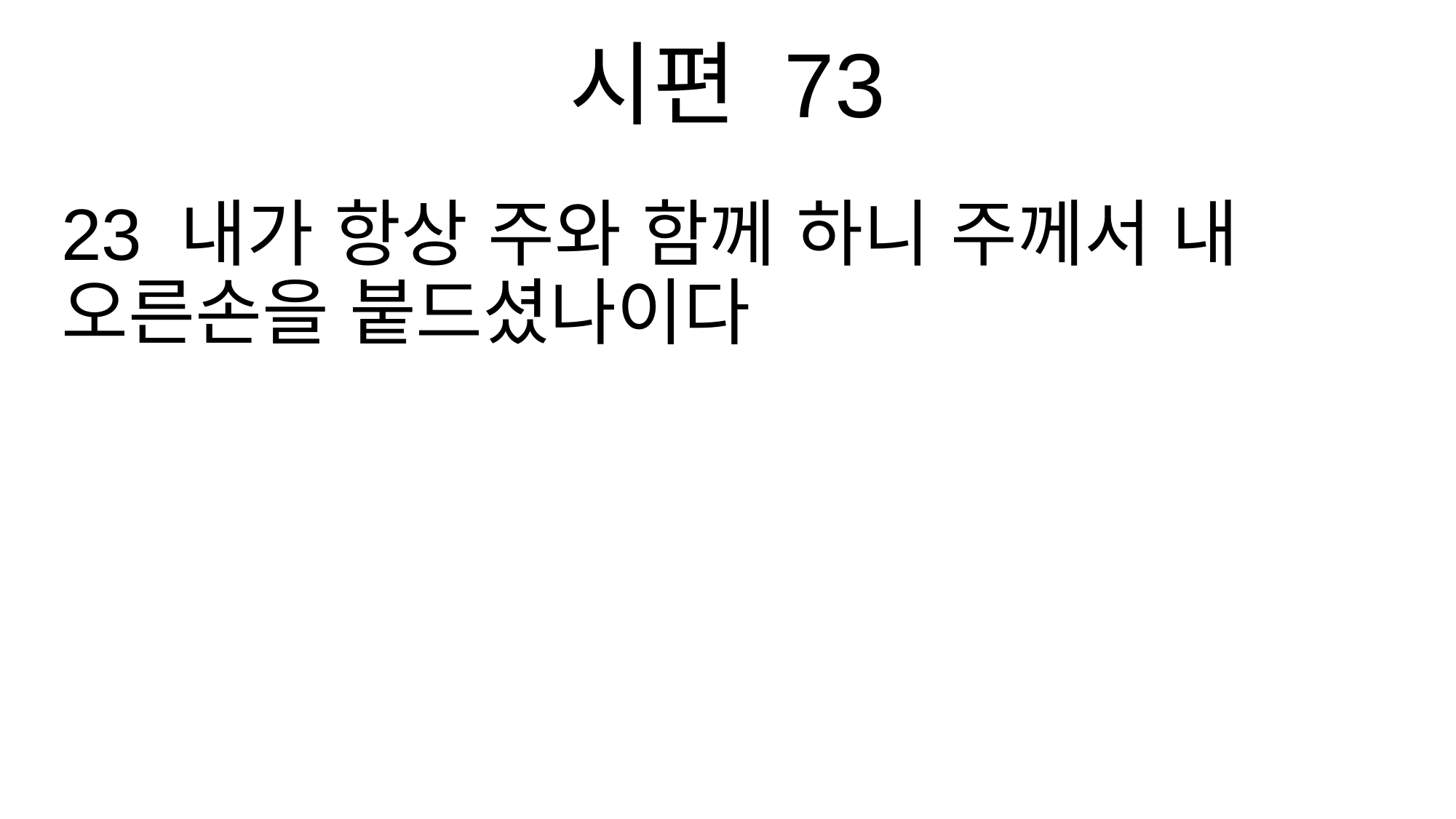

시편 73
23 내가 항상 주와 함께 하니 주께서 내 오른손을 붙드셨나이다